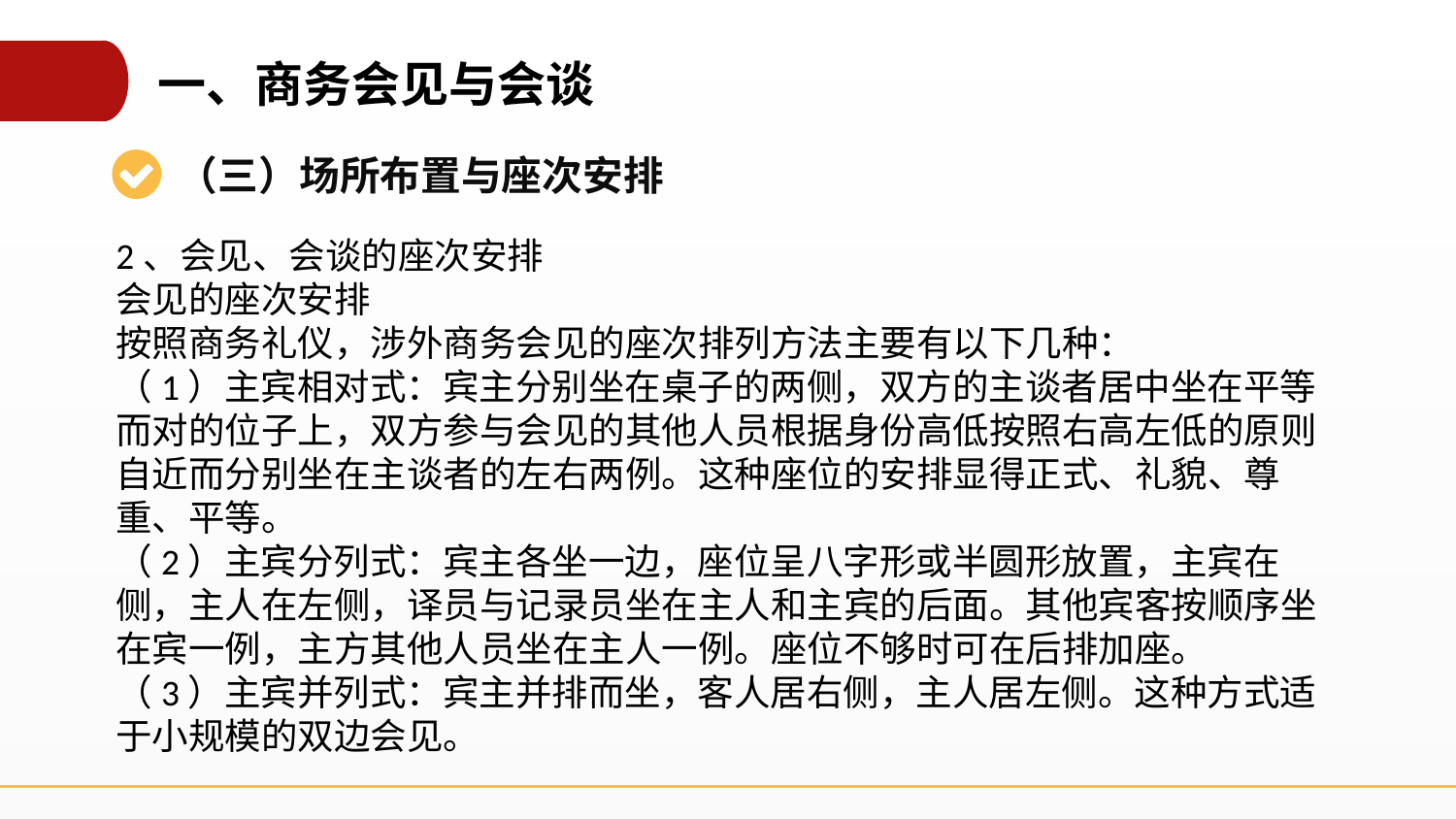

一、商务会见与会谈

（三）场所布置与座次安排
2、会见、会谈的座次安排
会见的座次安排
按照商务礼仪，涉外商务会见的座次排列方法主要有以下几种：
（1）主宾相对式：宾主分别坐在桌子的两侧，双方的主谈者居中坐在平等而对的位子上，双方参与会见的其他人员根据身份高低按照右高左低的原则自近而分别坐在主谈者的左右两例。这种座位的安排显得正式、礼貌、尊重、平等。
（2）主宾分列式：宾主各坐一边，座位呈八字形或半圆形放置，主宾在侧，主人在左侧，译员与记录员坐在主人和主宾的后面。其他宾客按顺序坐在宾一例，主方其他人员坐在主人一例。座位不够时可在后排加座。
（3）主宾并列式：宾主并排而坐，客人居右侧，主人居左侧。这种方式适于小规模的双边会见。